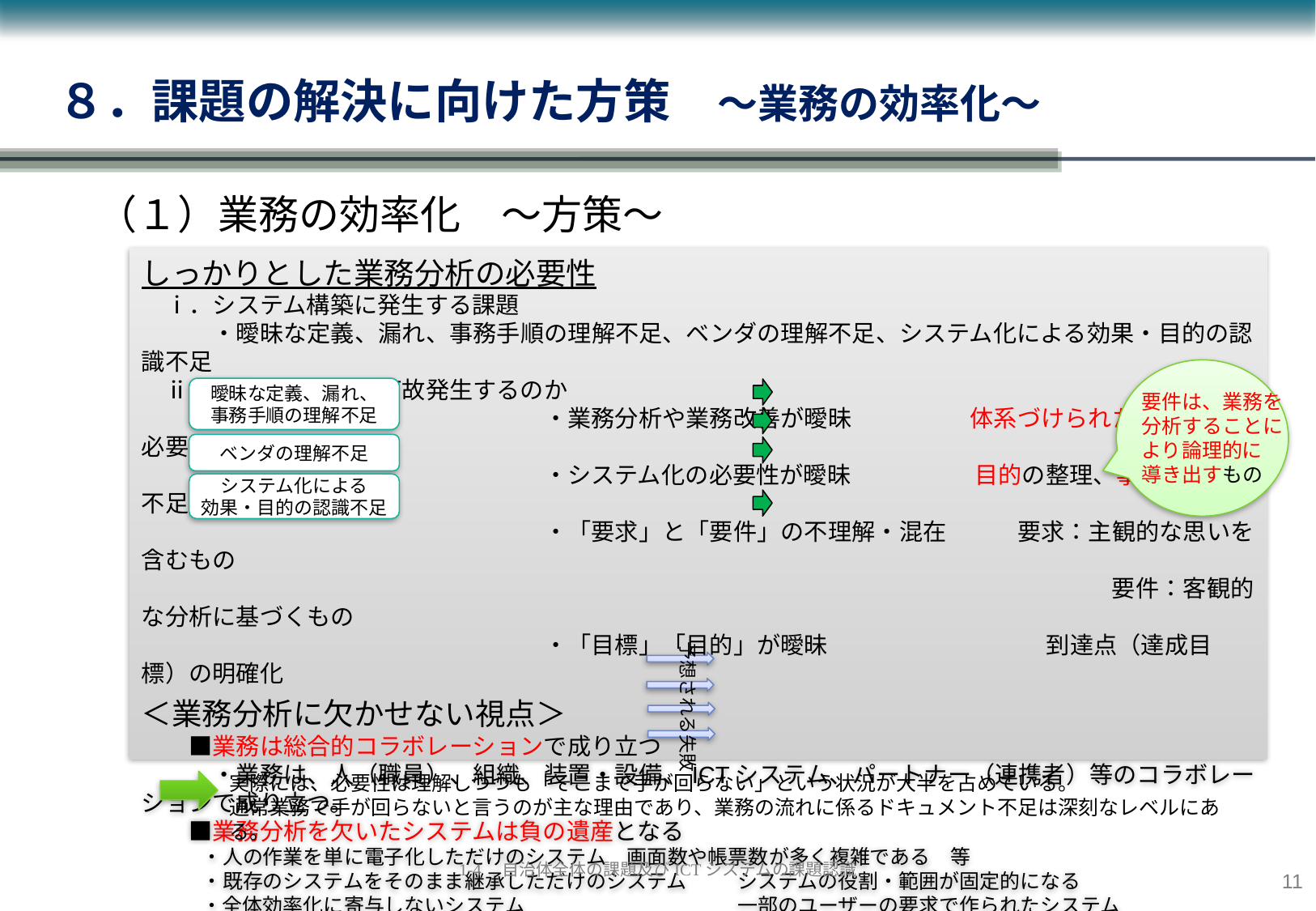

８．課題の解決に向けた方策　～業務の効率化～
（１）業務の効率化　～方策～
しっかりとした業務分析の必要性
　ⅰ．システム構築に発生する課題
　　　・曖昧な定義、漏れ、事務手順の理解不足、ベンダの理解不足、システム化による効果・目的の認識不足
　ⅱ．これらの課題は何故発生するのか
　　　　　　　　　　　　　　　　　・業務分析や業務改善が曖昧　　　　　体系づけられた業務分析が必要
　　　　　　　　　　　　　　　　　・システム化の必要性が曖昧　　　　　 目的の整理、事前検討の不足
　　　　　　　　　　　　　　　　　・「要求」と「要件」の不理解・混在　　　要求：主観的な思いを含むもの
　　　　　　　　　　　　　　　　　　　　　　　　　　　　　　　　　　　　　　　　　要件：客観的な分析に基づくもの
　　　　　　　　　　　　　　　　　・「目標」「目的」が曖昧　　　　　　　　　 到達点（達成目標）の明確化

＜業務分析に欠かせない視点＞
　　■業務は総合的コラボレーションで成り立つ
　　　・業務は、人（職員）、組織、装置・設備、ICTシステム、パートナー（連携者）等のコラボレーションで成り立つ。
　　■業務分析を欠いたシステムは負の遺産となる
　　　・人の作業を単に電子化しただけのシステム	画面数や帳票数が多く複雑である　等
　　　・既存のシステムをそのまま継承しただけのシステム	システムの役割・範囲が固定的になる
　　　・全体効率化に寄与しないシステム	一部のユーザーの要求で作られたシステム
　　　・業務の変化に対応できないシステム	どこをどう変えればよいのか、がわからない
要件は、業務を
分析することに
より論理的に
導き出すもの
曖昧な定義、漏れ、
事務手順の理解不足

ベンダの理解不足

システム化による
効果・目的の認識不足

予想される失敗

実際には、必要性は理解しつつも「そこまで手が回らない」という状況が大半を占めている。
通常業務で手が回らないと言うのが主な理由であり、業務の流れに係るドキュメント不足は深刻なレベルにある。

11
1-4　自治体全体の課題及びICTシステムの課題認識